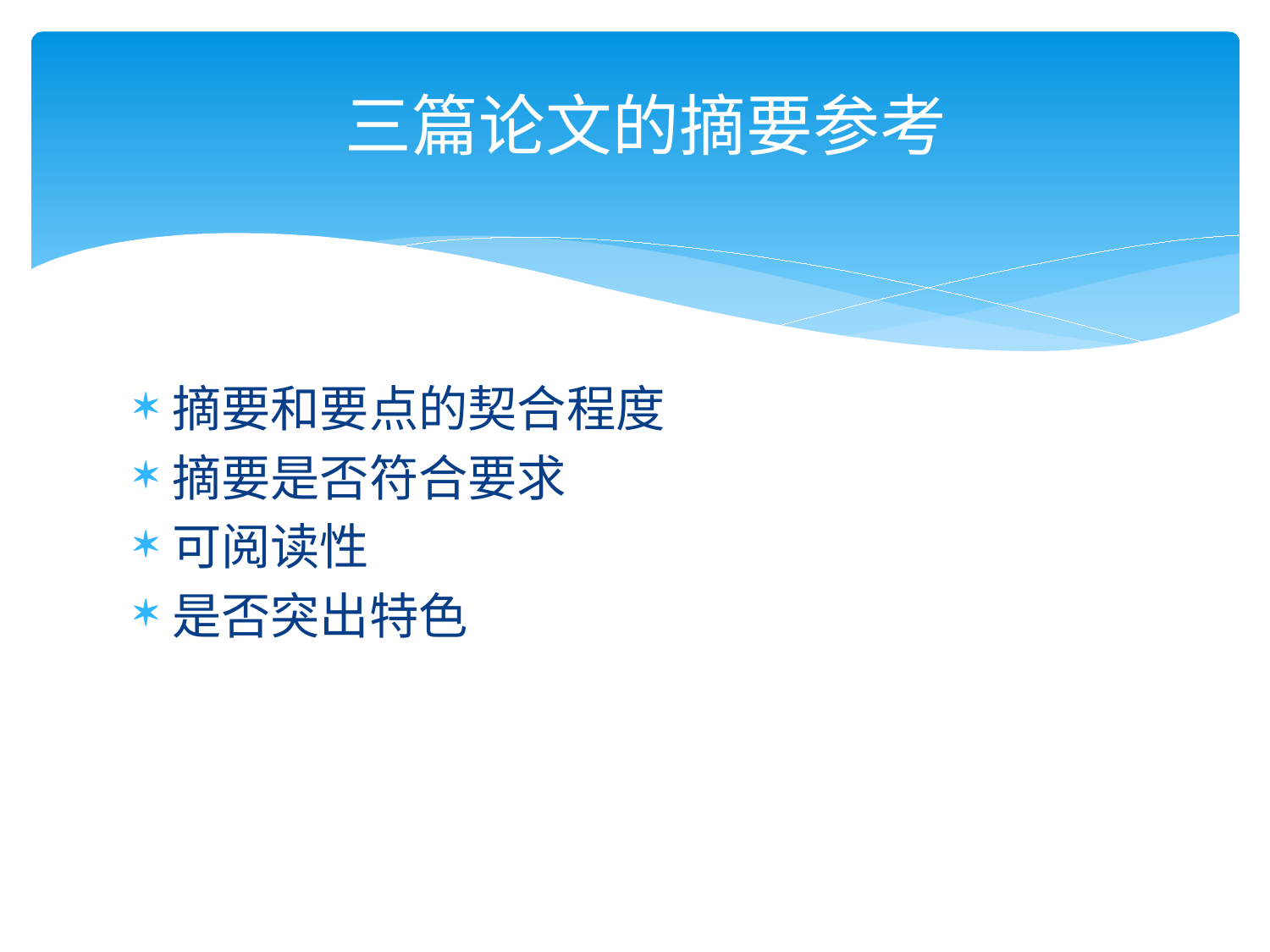

# 三篇论文的摘要参考
摘要和要点的契合程度
摘要是否符合要求
可阅读性
是否突出特色